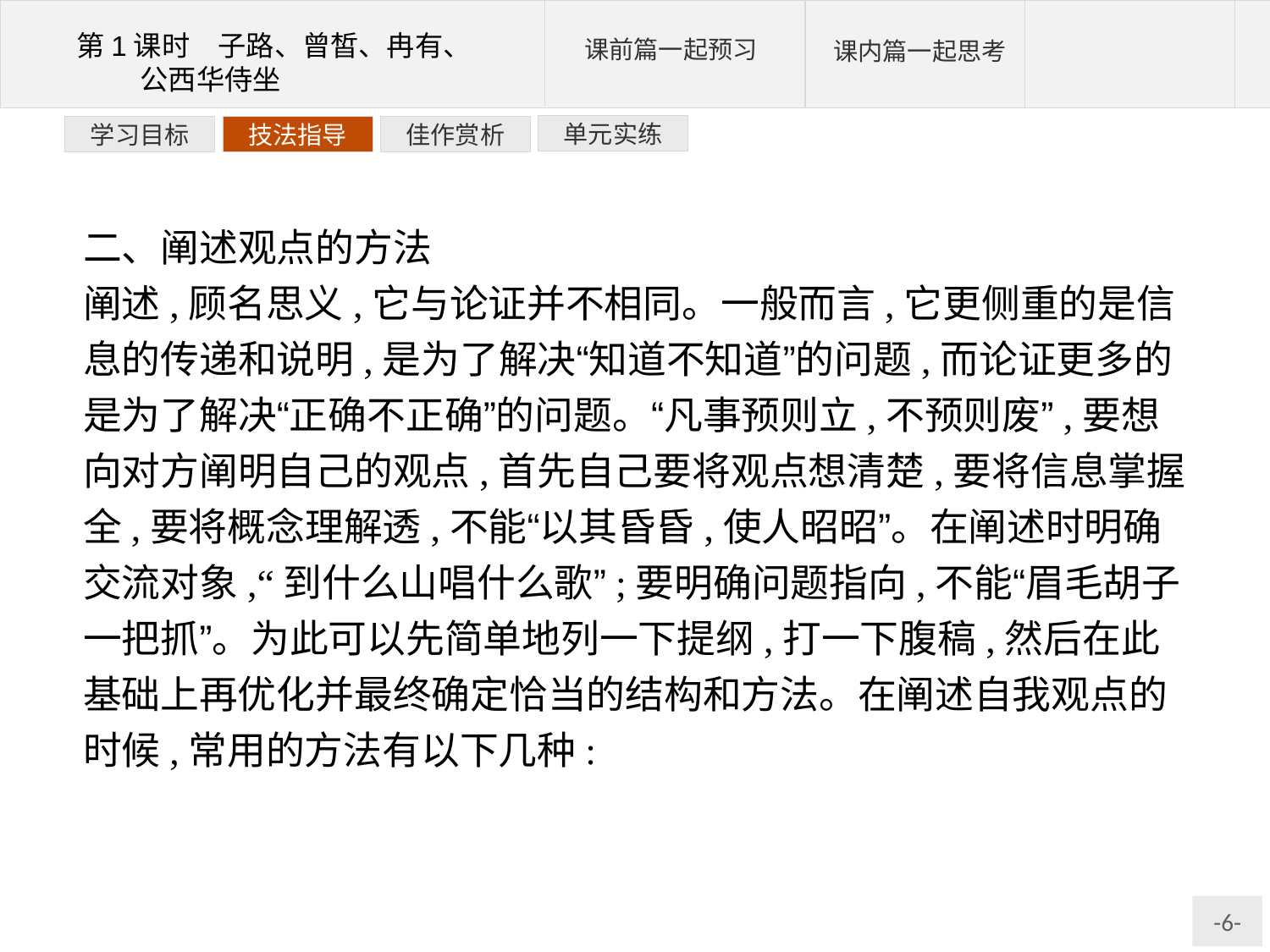

单元实练
佳作赏析
技法指导
学习目标
二、阐述观点的方法
阐述,顾名思义,它与论证并不相同。一般而言,它更侧重的是信息的传递和说明,是为了解决“知道不知道”的问题,而论证更多的是为了解决“正确不正确”的问题。“凡事预则立,不预则废”,要想向对方阐明自己的观点,首先自己要将观点想清楚,要将信息掌握全,要将概念理解透,不能“以其昏昏,使人昭昭”。在阐述时明确交流对象,“到什么山唱什么歌”;要明确问题指向,不能“眉毛胡子一把抓”。为此可以先简单地列一下提纲,打一下腹稿,然后在此基础上再优化并最终确定恰当的结构和方法。在阐述自我观点的时候,常用的方法有以下几种: